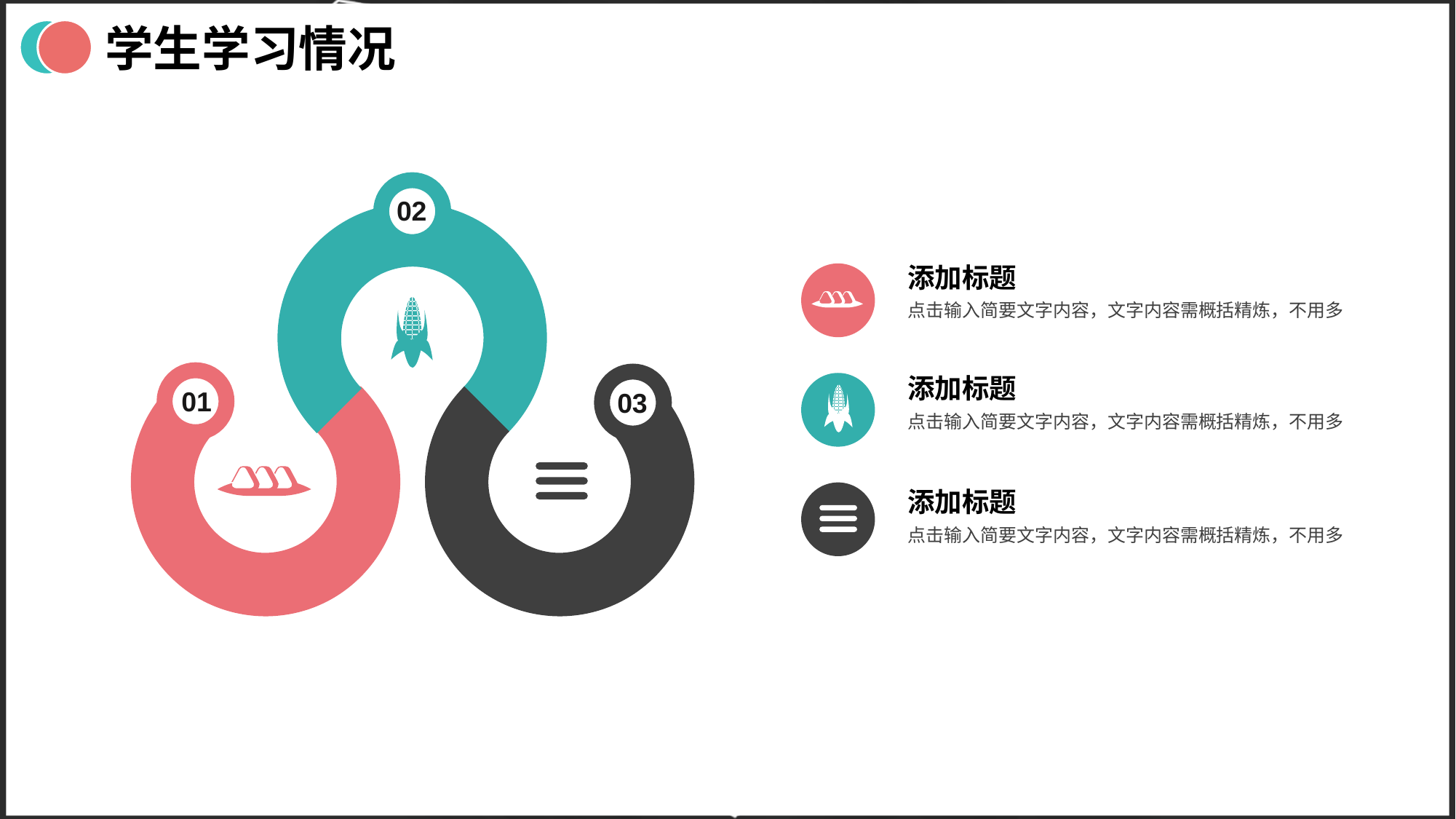

学生学习情况

02
添加标题

点击输入简要文字内容，文字内容需概括精炼，不用多
添加标题

01
03
点击输入简要文字内容，文字内容需概括精炼，不用多
添加标题

点击输入简要文字内容，文字内容需概括精炼，不用多